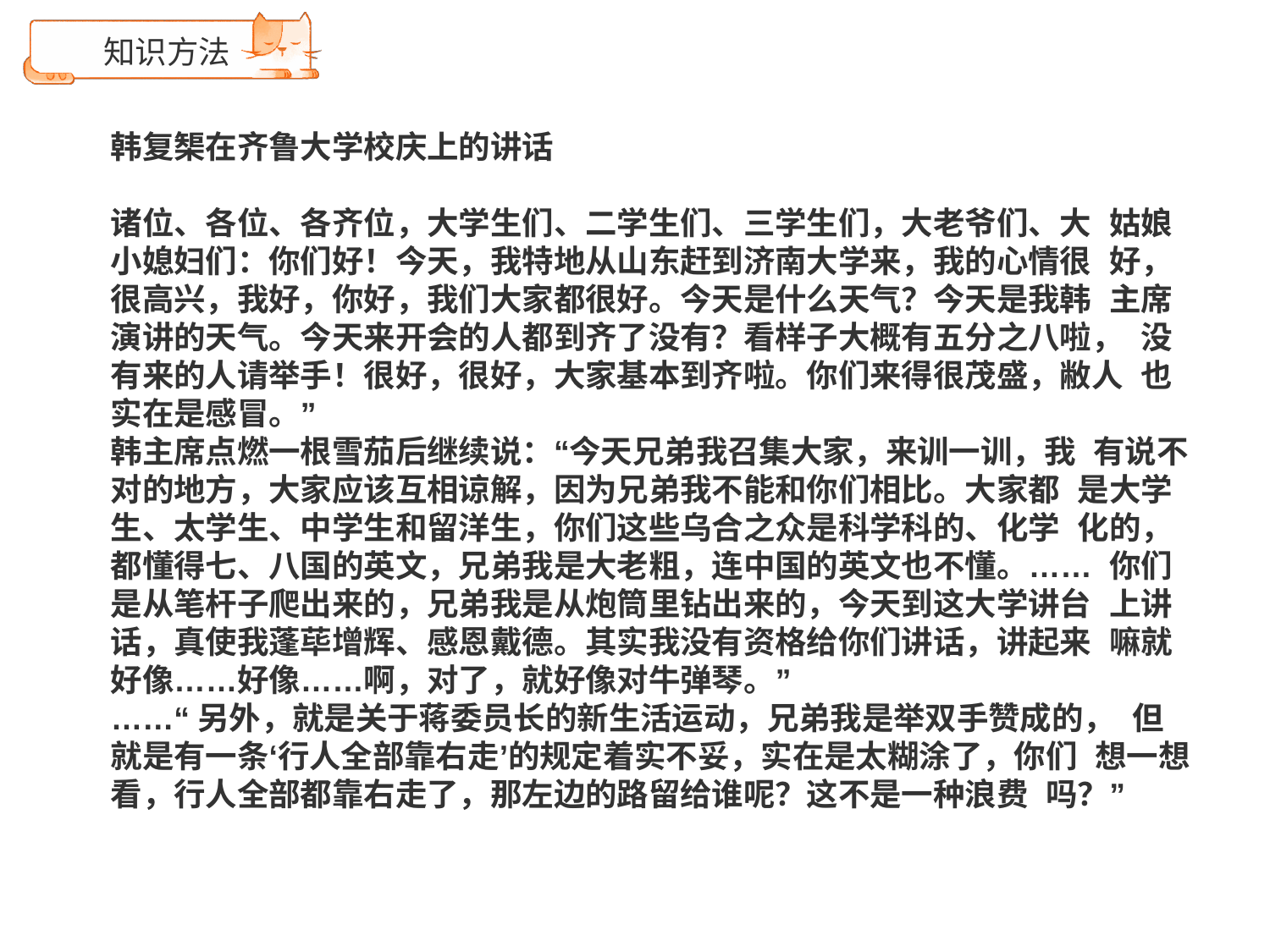

# 知识方法
韩复榘在齐鲁大学校庆上的讲话

诸位、各位、各齐位，大学生们、二学生们、三学生们，大老爷们、大  姑娘小媳妇们：你们好！今天，我特地从山东赶到济南大学来，我的心情很  好，很高兴，我好，你好，我们大家都很好。今天是什么天气？今天是我韩  主席演讲的天气。今天来开会的人都到齐了没有？看样子大概有五分之八啦，  没有来的人请举手！很好，很好，大家基本到齐啦。你们来得很茂盛，敝人  也实在是感冒。”
韩主席点燃一根雪茄后继续说：“今天兄弟我召集大家，来训一训，我  有说不对的地方，大家应该互相谅解，因为兄弟我不能和你们相比。大家都  是大学生、太学生、中学生和留洋生，你们这些乌合之众是科学科的、化学  化的，都懂得七、八国的英文，兄弟我是大老粗，连中国的英文也不懂。……  你们是从笔杆子爬出来的，兄弟我是从炮筒里钻出来的，今天到这大学讲台  上讲话，真使我蓬荜增辉、感恩戴德。其实我没有资格给你们讲话，讲起来  嘛就好像……好像……啊，对了，就好像对牛弹琴。”
……“另外，就是关于蒋委员长的新生活运动，兄弟我是举双手赞成的，  但就是有一条‘行人全部靠右走’的规定着实不妥，实在是太糊涂了，你们  想一想看，行人全部都靠右走了，那左边的路留给谁呢？这不是一种浪费  吗？”